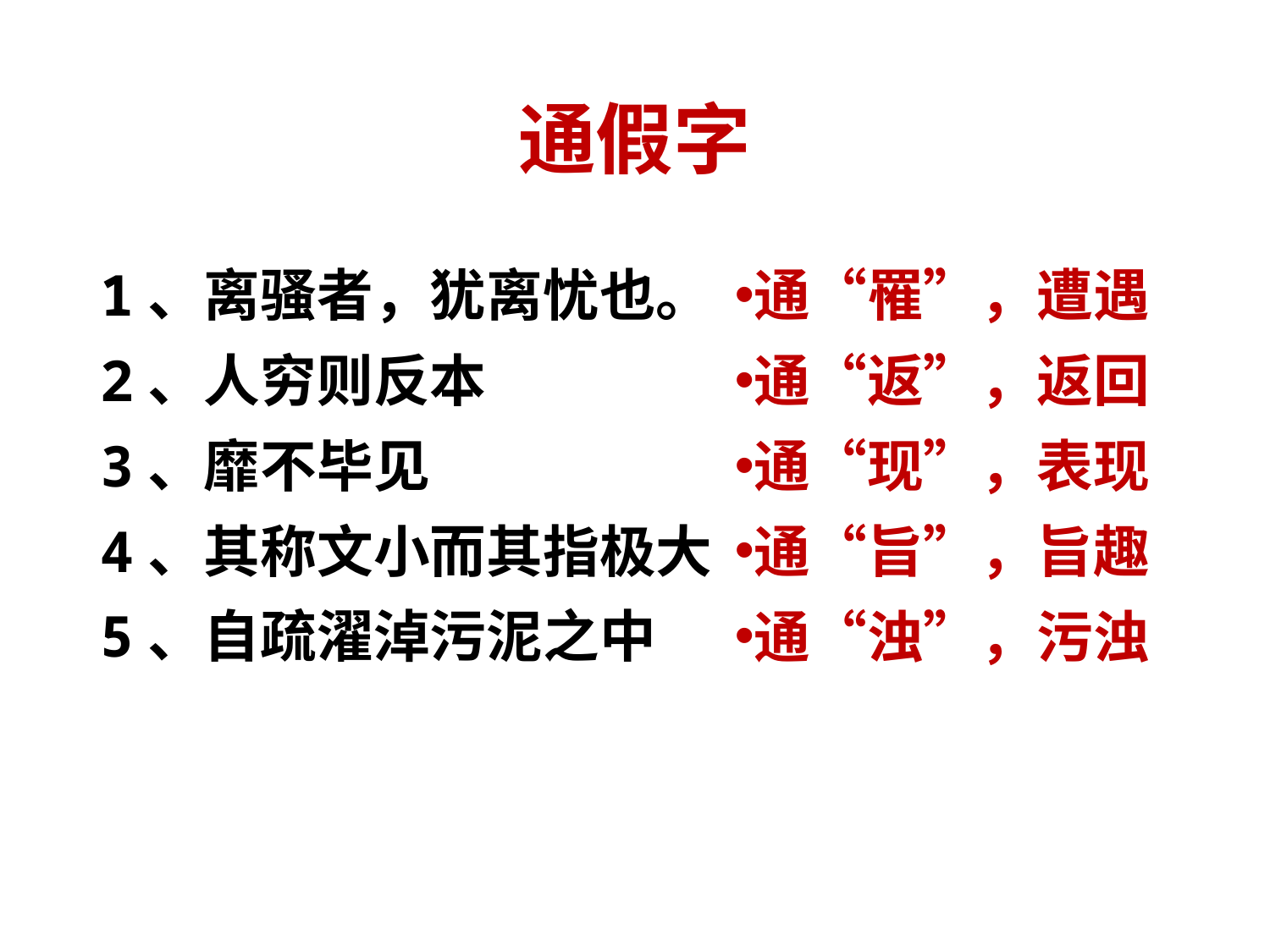

# 通假字
1、离骚者，犹离忧也。
2、人穷则反本
3、靡不毕见
4、其称文小而其指极大
5、自疏濯淖污泥之中
通“罹”，遭遇
通“返”，返回
通“现”，表现
通“旨”，旨趣
通“浊”，污浊